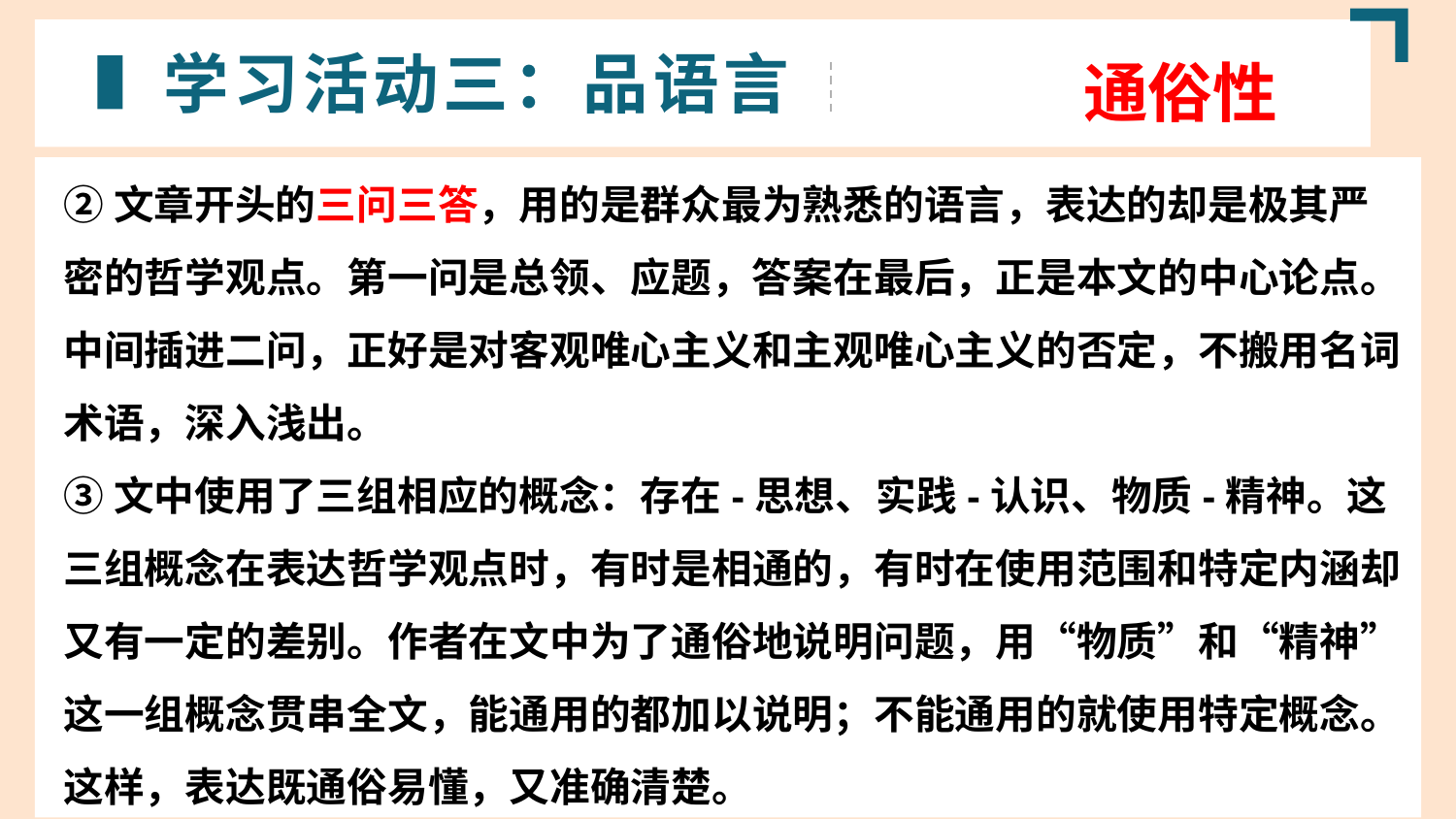

通俗性
学习活动三：品语言

②文章开头的三问三答，用的是群众最为熟悉的语言，表达的却是极其严密的哲学观点。第一问是总领、应题，答案在最后，正是本文的中心论点。中间插进二问，正好是对客观唯心主义和主观唯心主义的否定，不搬用名词术语，深入浅出。
③文中使用了三组相应的概念：存在-思想、实践-认识、物质-精神。这三组概念在表达哲学观点时，有时是相通的，有时在使用范围和特定内涵却又有一定的差别。作者在文中为了通俗地说明问题，用“物质”和“精神”这一组概念贯串全文，能通用的都加以说明；不能通用的就使用特定概念。这样，表达既通俗易懂，又准确清楚。